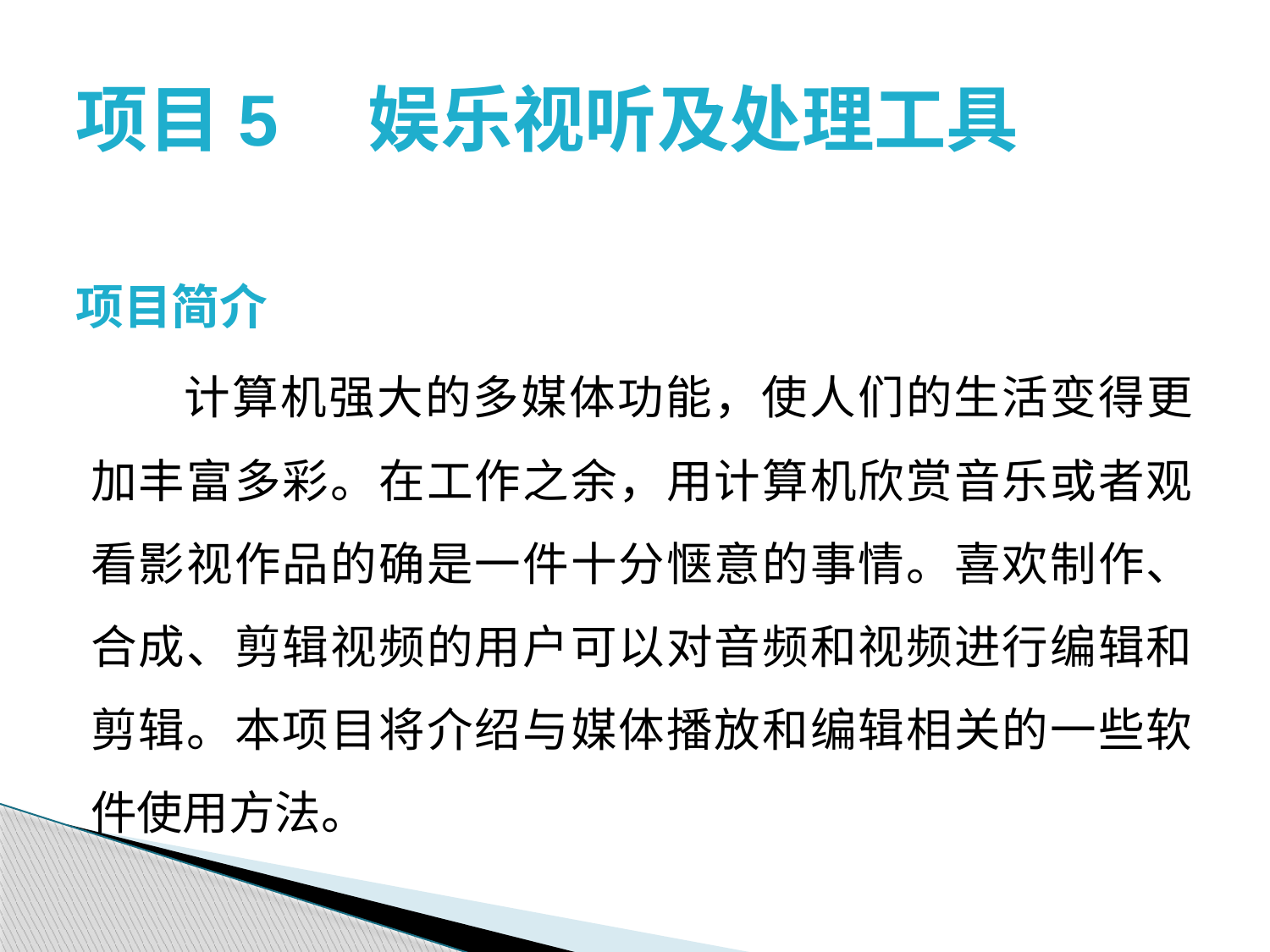

# 项目5　娱乐视听及处理工具
项目简介
计算机强大的多媒体功能，使人们的生活变得更加丰富多彩。在工作之余，用计算机欣赏音乐或者观看影视作品的确是一件十分惬意的事情。喜欢制作、合成、剪辑视频的用户可以对音频和视频进行编辑和剪辑。本项目将介绍与媒体播放和编辑相关的一些软件使用方法。